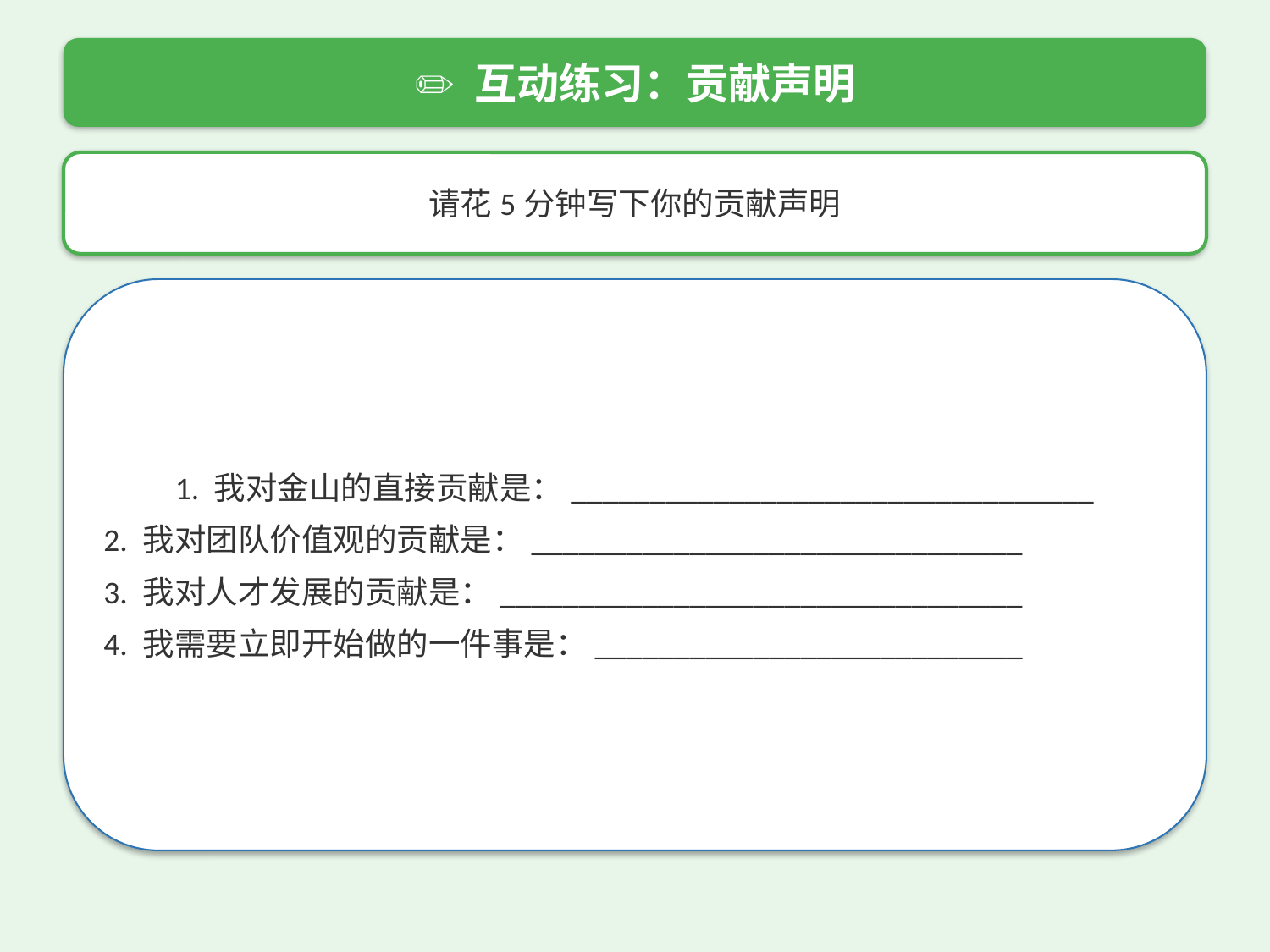

✏️ 互动练习：贡献声明
请花5分钟写下你的贡献声明
1. 我对金山的直接贡献是：_________________________________
2. 我对团队价值观的贡献是：_______________________________
3. 我对人才发展的贡献是：_________________________________
4. 我需要立即开始做的一件事是：___________________________